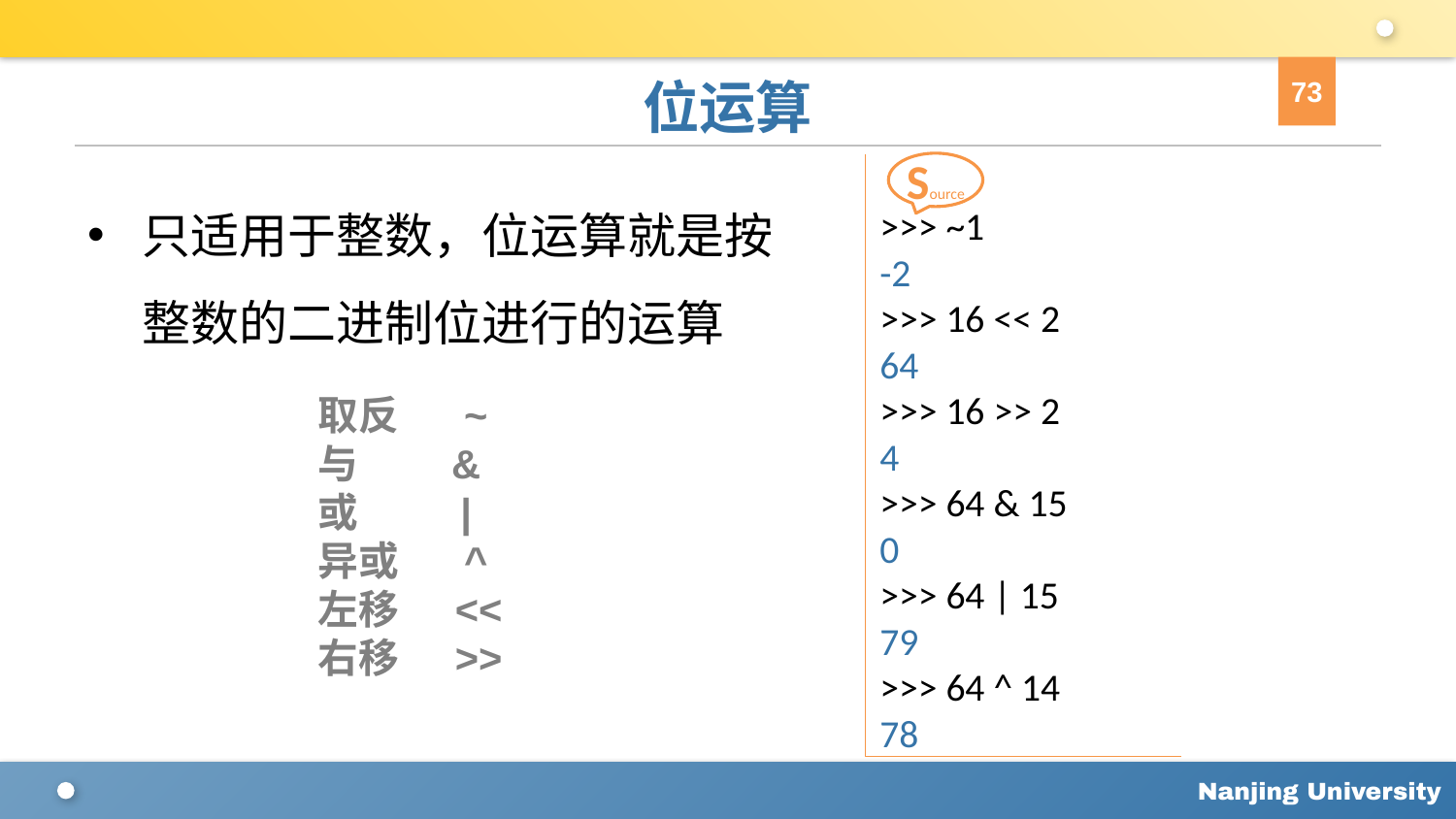

73
# 位运算
Source

>>> ~1
-2
>>> 16 << 2
64
>>> 16 >> 2
4
>>> 64 & 15
0
>>> 64 | 15
79
>>> 64 ^ 14
78
只适用于整数，位运算就是按整数的二进制位进行的运算
取反      ~
与         &
或          |
异或      ^
左移     <<
右移     >>